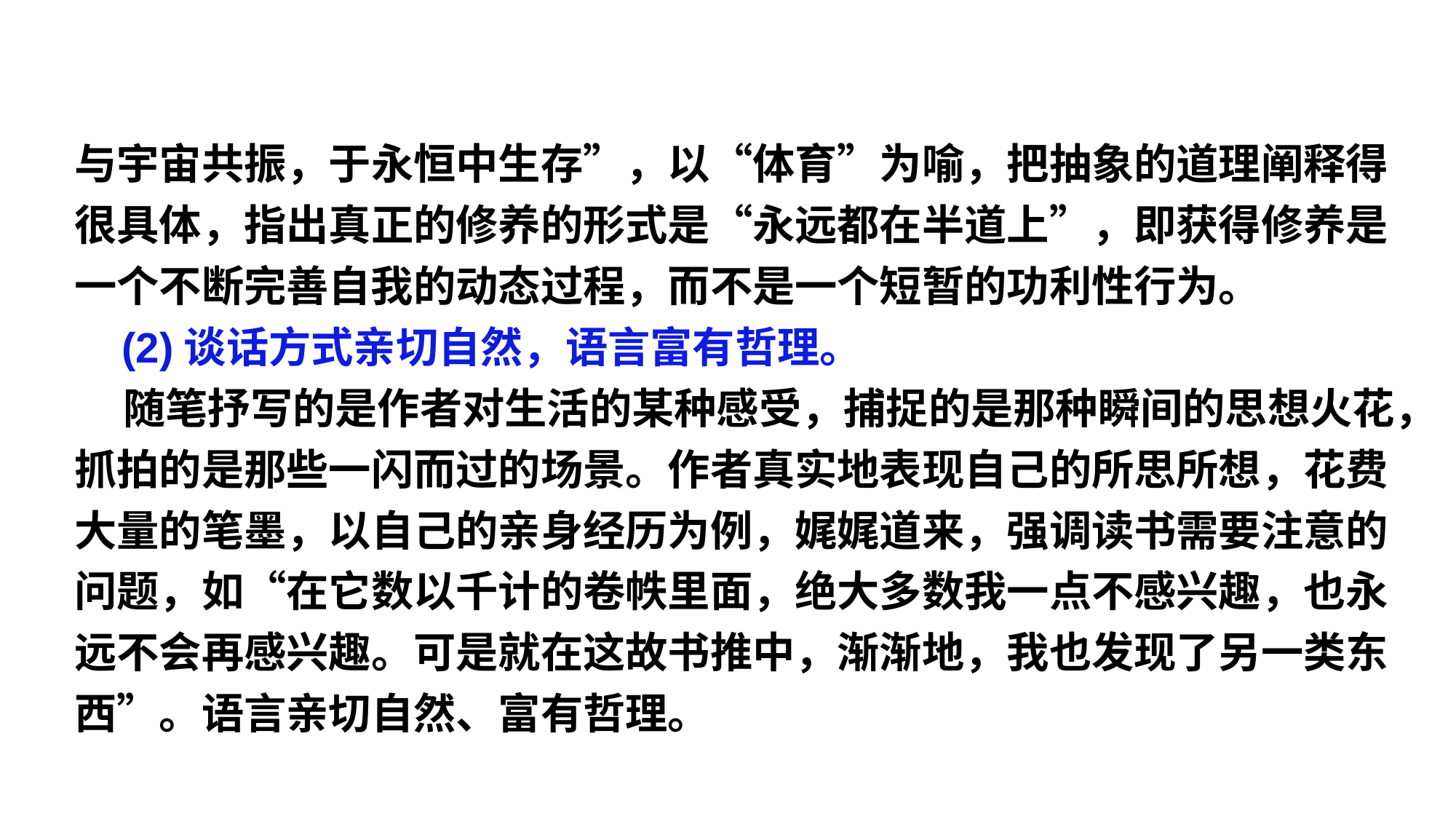

与宇宙共振，于永恒中生存”，以“体育”为喻，把抽象的道理阐释得很具体，指出真正的修养的形式是“永远都在半道上”，即获得修养是一个不断完善自我的动态过程，而不是一个短暂的功利性行为。
    (2)谈话方式亲切自然，语言富有哲理。
    随笔抒写的是作者对生活的某种感受，捕捉的是那种瞬间的思想火花，抓拍的是那些一闪而过的场景。作者真实地表现自己的所思所想，花费大量的笔墨，以自己的亲身经历为例，娓娓道来，强调读书需要注意的问题，如“在它数以千计的卷帙里面，绝大多数我一点不感兴趣，也永远不会再感兴趣。可是就在这故书推中，渐渐地，我也发现了另一类东西”。语言亲切自然、富有哲理。